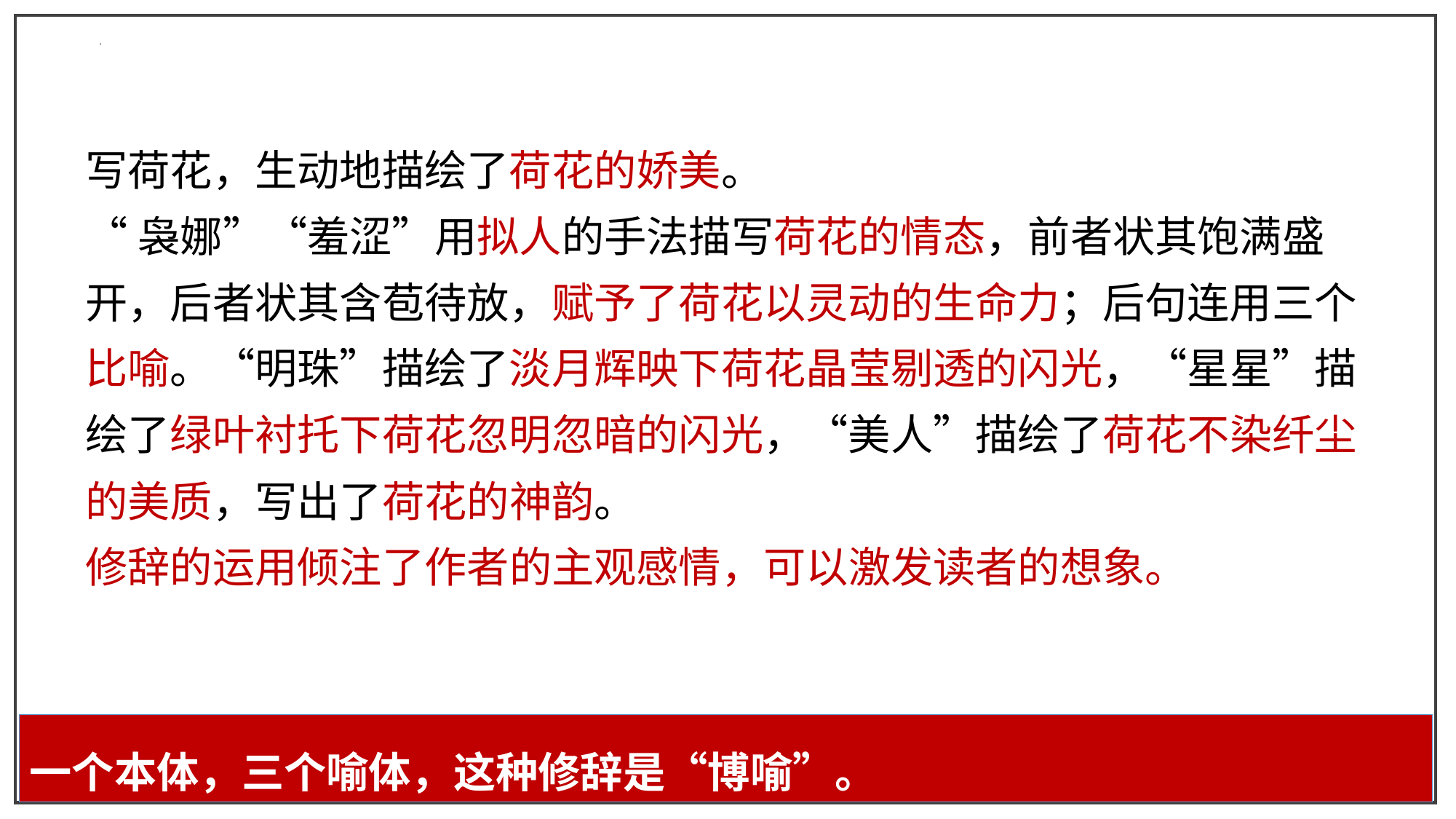

写荷花，生动地描绘了荷花的娇美。
“袅娜”“羞涩”用拟人的手法描写荷花的情态，前者状其饱满盛开，后者状其含苞待放，赋予了荷花以灵动的生命力；后句连用三个比喻。“明珠”描绘了淡月辉映下荷花晶莹剔透的闪光，“星星”描绘了绿叶衬托下荷花忽明忽暗的闪光，“美人”描绘了荷花不染纤尘的美质，写出了荷花的神韵。
修辞的运用倾注了作者的主观感情，可以激发读者的想象。
一个本体，三个喻体，这种修辞是“博喻”。